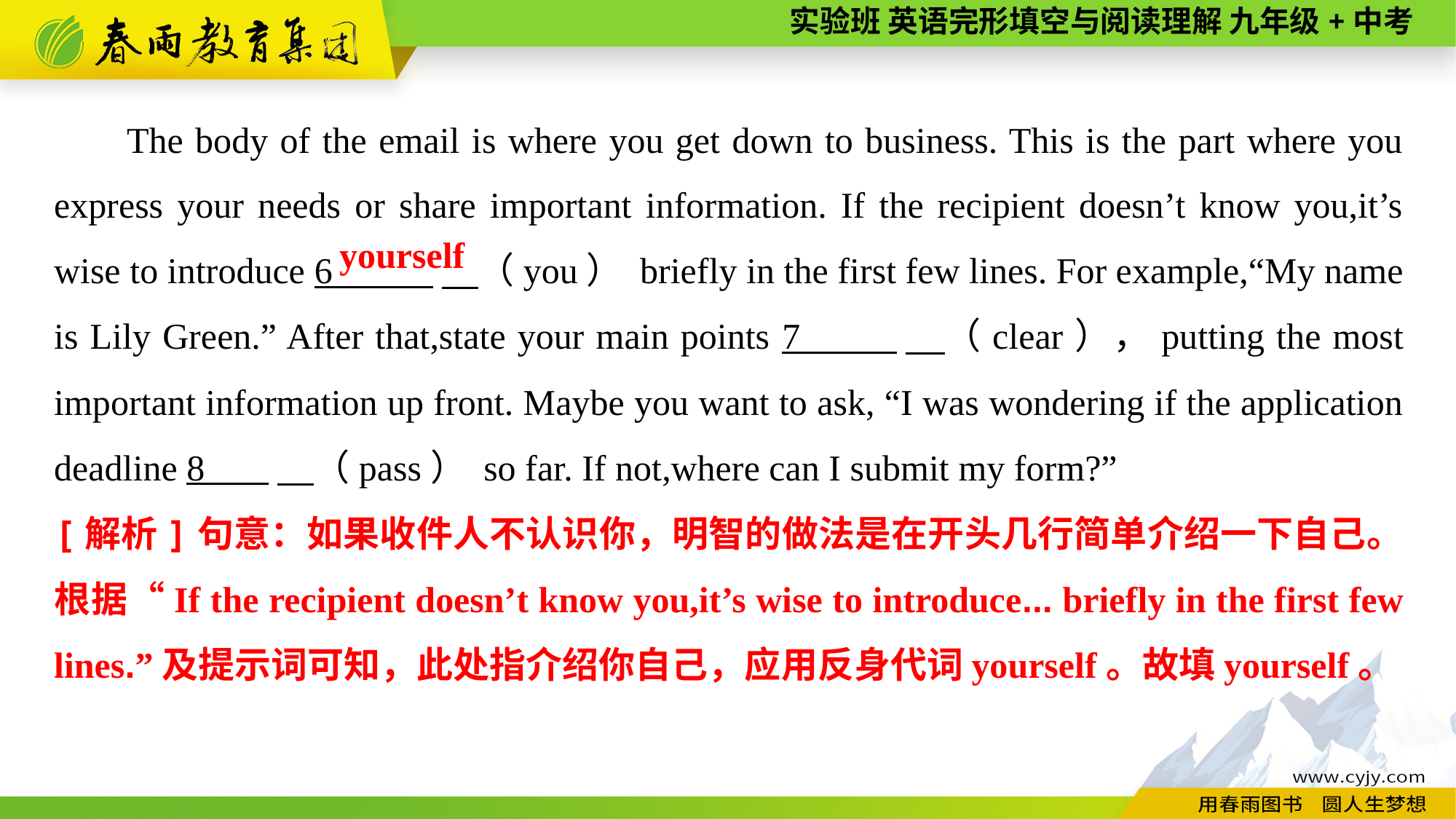

The body of the email is where you get down to business. This is the part where you express your needs or share important information. If the recipient doesn’t know you,it’s wise to introduce 6           　（you） briefly in the first few lines. For example,“My name is Lily Green.” After that,state your main points 7        　（clear），putting the most important information up front. Maybe you want to ask, “I was wondering if the application deadline 8       　（pass） so far. If not,where can I submit my form?”
yourself
[解析]句意：如果收件人不认识你，明智的做法是在开头几行简单介绍一下自己。根据“If the recipient doesn’t know you,it’s wise to introduce... briefly in the first few lines.”及提示词可知，此处指介绍你自己，应用反身代词yourself。故填yourself。